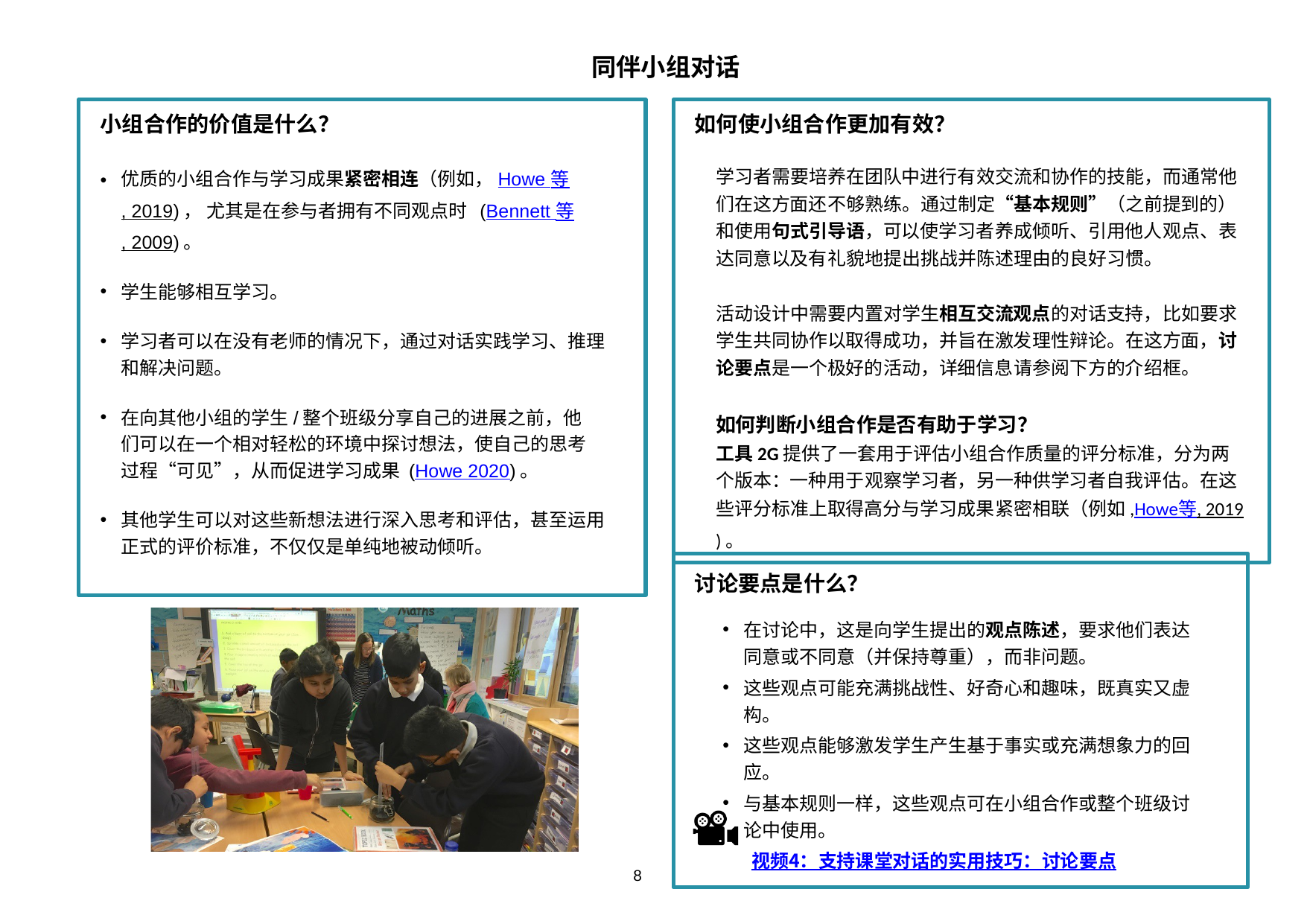

同伴小组对话
小组合作的价值是什么？

优质的小组合作与学习成果紧密相连（例如，Howe 等, 2019)， 尤其是在参与者拥有不同观点时  (Bennett 等, 2009)。

学生能够相互学习。

学习者可以在没有老师的情况下，通过对话实践学习、推理和解决问题。

在向其他小组的学生/整个班级分享自己的进展之前，他们可以在一个相对轻松的环境中探讨想法，使自己的思考过程“可见”，从而促进学习成果 (Howe 2020)。

其他学生可以对这些新想法进行深入思考和评估，甚至运用正式的评价标准，不仅仅是单纯地被动倾听。

如何使小组合作更加有效？

学习者需要培养在团队中进行有效交流和协作的技能，而通常他们在这方面还不够熟练。通过制定“基本规则”（之前提到的）和使用句式引导语，可以使学习者养成倾听、引用他人观点、表达同意以及有礼貌地提出挑战并陈述理由的良好习惯。
活动设计中需要内置对学生相互交流观点的对话支持，比如要求学生共同协作以取得成功，并旨在激发理性辩论。在这方面，讨论要点是一个极好的活动，详细信息请参阅下方的介绍框。
如何判断小组合作是否有助于学习？
工具2G提供了一套用于评估小组合作质量的评分标准，分为两个版本：一种用于观察学习者，另一种供学习者自我评估。在这些评分标准上取得高分与学习成果紧密相联（例如,Howe等, 2019)。
讨论要点是什么？

在讨论中，这是向学生提出的观点陈述，要求他们表达同意或不同意（并保持尊重），而非问题。
这些观点可能充满挑战性、好奇心和趣味，既真实又虚构。
这些观点能够激发学生产生基于事实或充满想象力的回应。
与基本规则一样，这些观点可在小组合作或整个班级讨论中使用。
 视频4：支持课堂对话的实用技巧：讨论要点

8